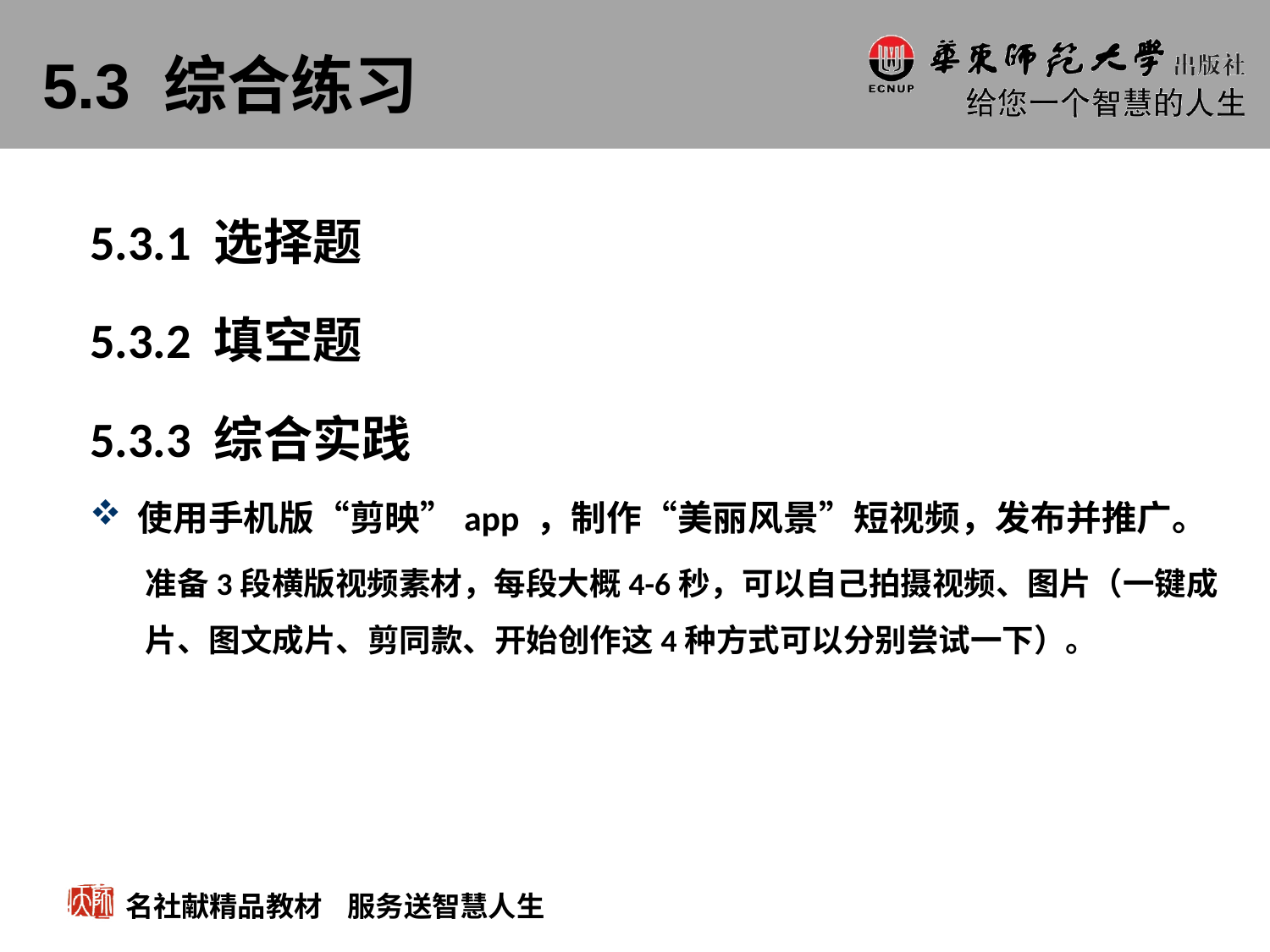

# 5.3 综合练习
5.3.1 选择题
5.3.2 填空题
5.3.3 综合实践
使用手机版“剪映”app ，制作“美丽风景”短视频，发布并推广。
准备3段横版视频素材，每段大概4-6秒，可以自己拍摄视频、图片（一键成片、图文成片、剪同款、开始创作这4种方式可以分别尝试一下）。